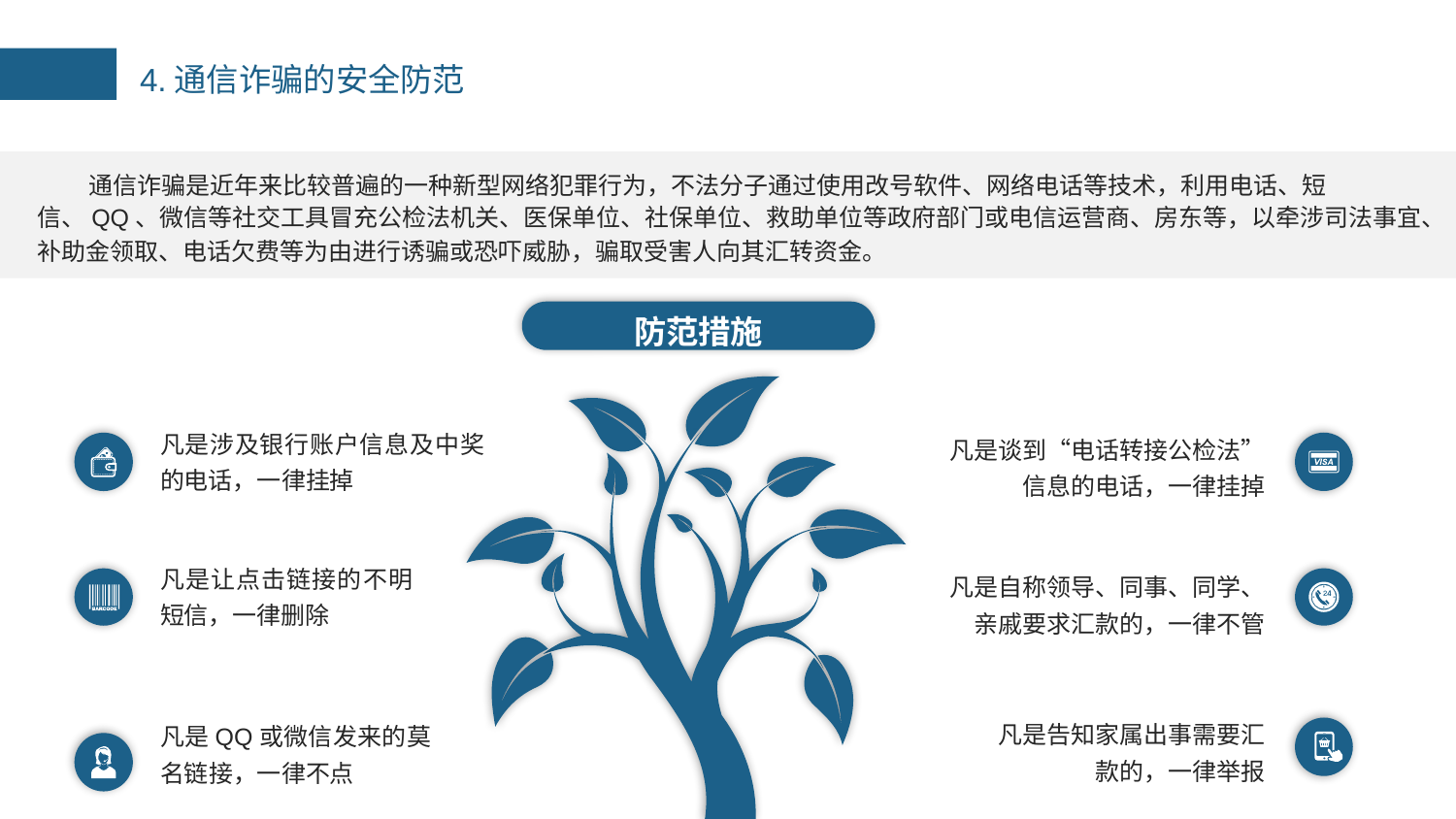

4.通信诈骗的安全防范

通信诈骗是近年来比较普遍的一种新型网络犯罪行为，不法分子通过使用改号软件、网络电话等技术，利用电话、短信、QQ、微信等社交工具冒充公检法机关、医保单位、社保单位、救助单位等政府部门或电信运营商、房东等，以牵涉司法事宜、补助金领取、电话欠费等为由进行诱骗或恐吓威胁，骗取受害人向其汇转资金。
防范措施

凡是涉及银行账户信息及中奖的电话，一律挂掉
凡是谈到“电话转接公检法”信息的电话，一律挂掉

凡是让点击链接的不明短信，一律删除
凡是自称领导、同事、同学、亲戚要求汇款的，一律不管

凡是告知家属出事需要汇款的，一律举报
凡是QQ或微信发来的莫名链接，一律不点